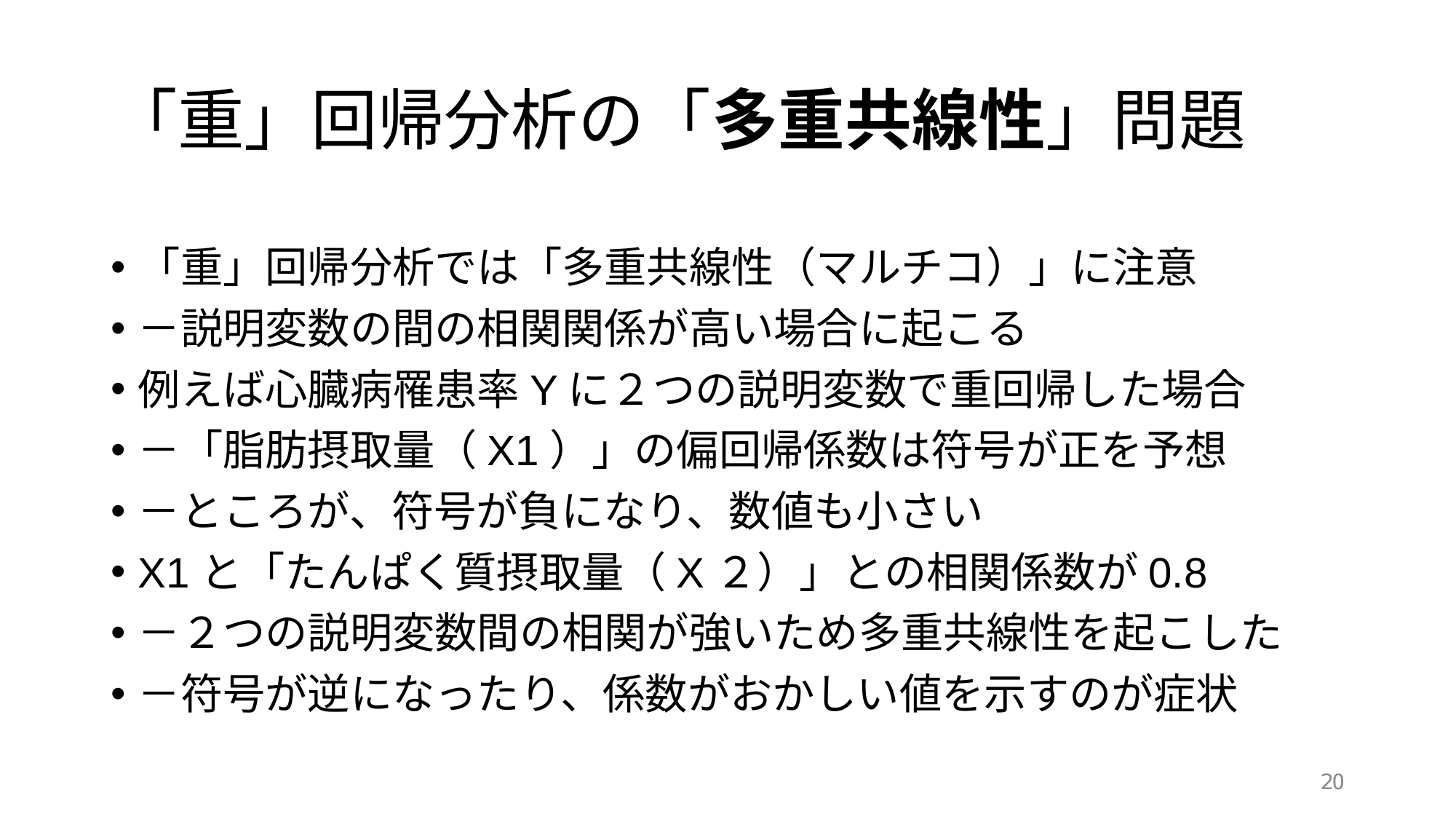

# 「重」回帰分析の「多重共線性」問題
「重」回帰分析では「多重共線性（マルチコ）」に注意
－説明変数の間の相関関係が高い場合に起こる
例えば心臓病罹患率Yに２つの説明変数で重回帰した場合
－「脂肪摂取量（X1）」の偏回帰係数は符号が正を予想
－ところが、符号が負になり、数値も小さい
X1と「たんぱく質摂取量（X２）」との相関係数が0.8
－２つの説明変数間の相関が強いため多重共線性を起こした
－符号が逆になったり、係数がおかしい値を示すのが症状

20